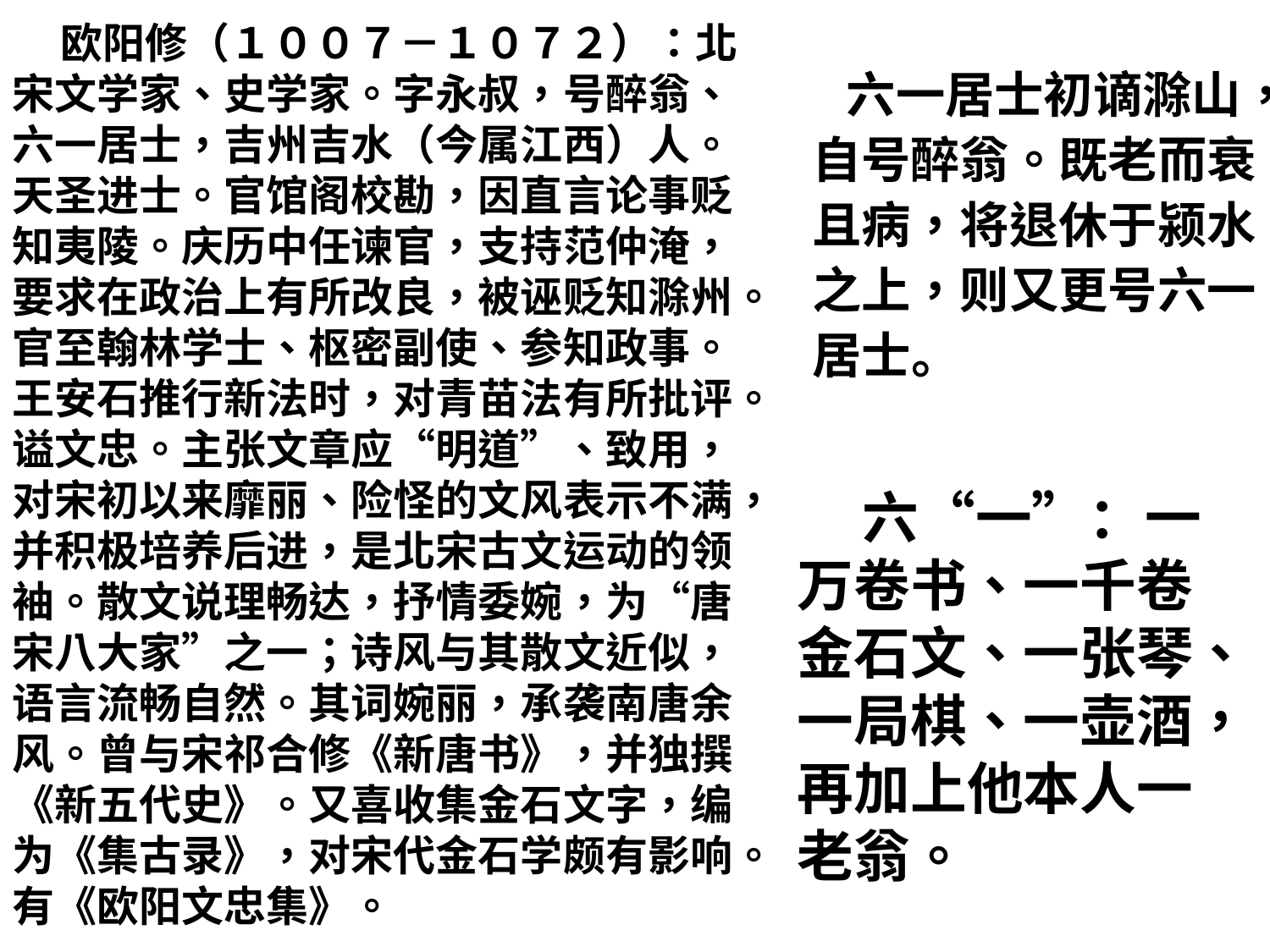

欧阳修（１００７－１０７２）：北宋文学家、史学家。字永叔，号醉翁、六一居士，吉州吉水（今属江西）人。天圣进士。官馆阁校勘，因直言论事贬知夷陵。庆历中任谏官，支持范仲淹，要求在政治上有所改良，被诬贬知滁州。官至翰林学士、枢密副使、参知政事。王安石推行新法时，对青苗法有所批评。谥文忠。主张文章应“明道”、致用，对宋初以来靡丽、险怪的文风表示不满，并积极培养后进，是北宋古文运动的领袖。散文说理畅达，抒情委婉，为“唐宋八大家”之一；诗风与其散文近似，语言流畅自然。其词婉丽，承袭南唐余风。曾与宋祁合修《新唐书》，并独撰《新五代史》。又喜收集金石文字，编为《集古录》，对宋代金石学颇有影响。有《欧阳文忠集》。
  六一居士初谪滁山，自号醉翁。既老而衰且病，将退休于颍水之上，则又更号六一居士。
    六“一”：一万卷书、一千卷金石文、一张琴、一局棋、一壶酒，再加上他本人一老翁。